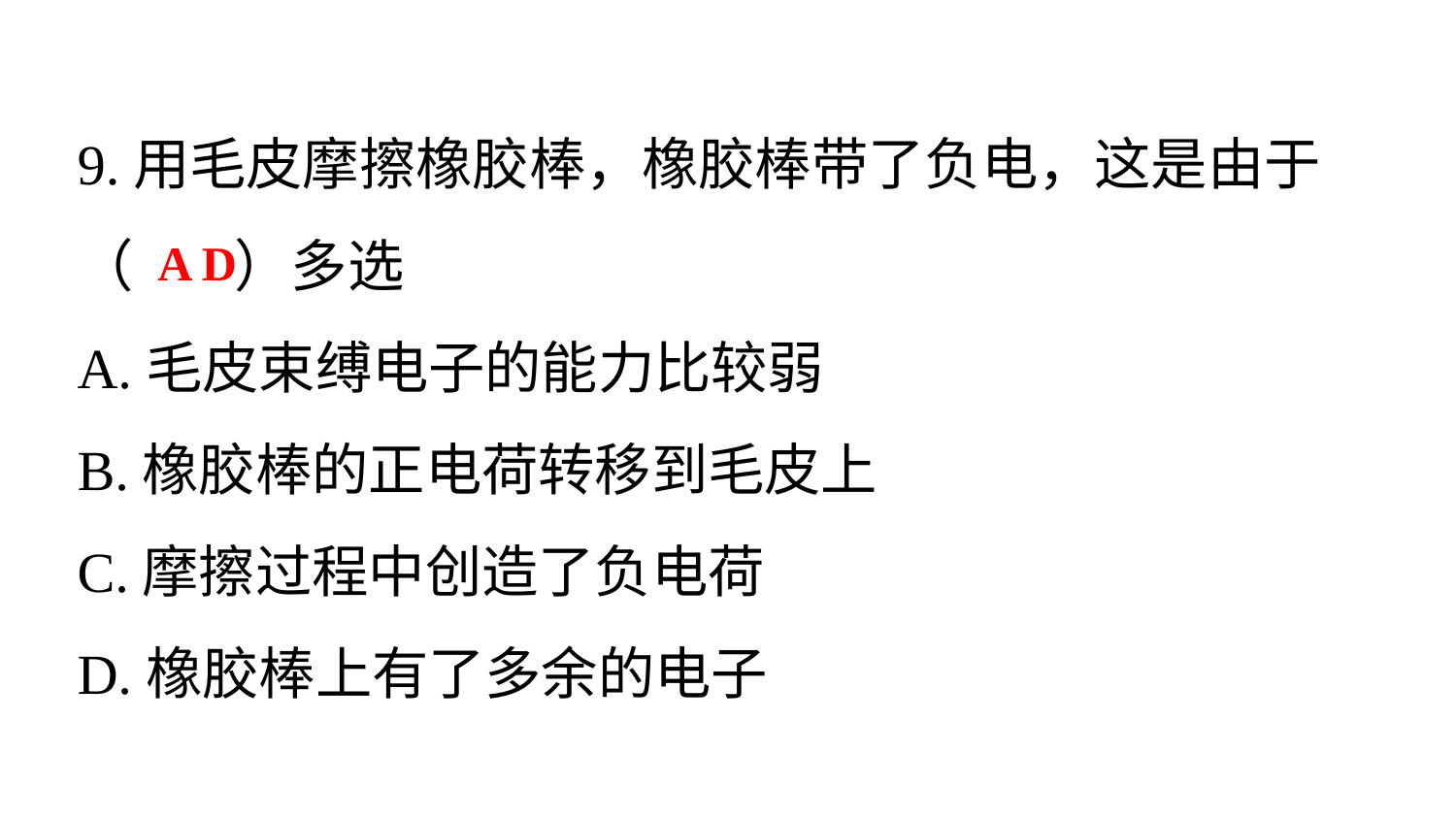

9.用毛皮摩擦橡胶棒，橡胶棒带了负电，这是由于
（        ）多选
A.毛皮束缚电子的能力比较弱
B.橡胶棒的正电荷转移到毛皮上
C.摩擦过程中创造了负电荷
D.橡胶棒上有了多余的电子
A D